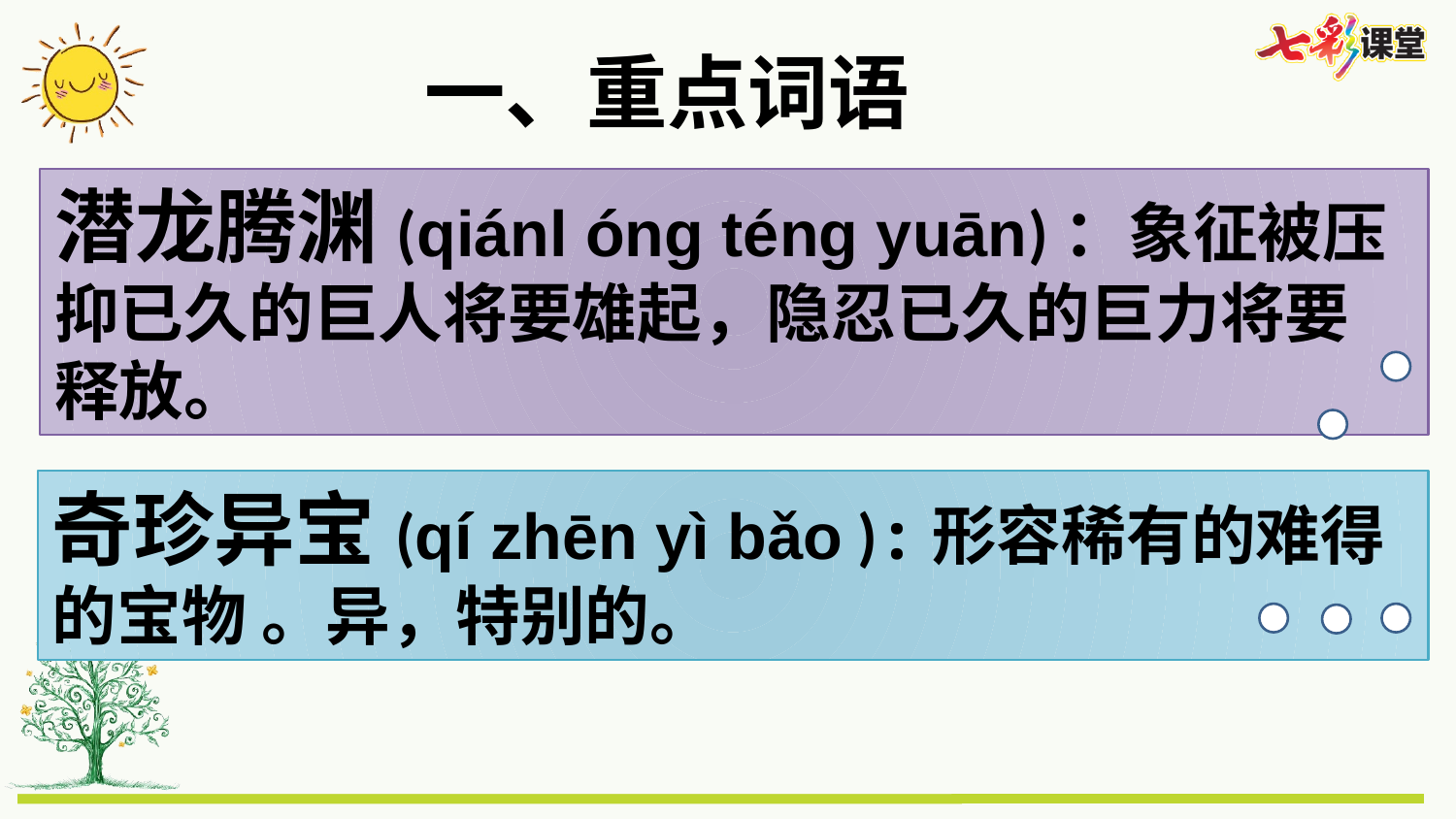

一、重点词语
潜龙腾渊(qiánl óng téng yuān)：象征被压
抑已久的巨人将要雄起，隐忍已久的巨力将要释放。

奇珍异宝(qí zhēn yì bǎo ):形容稀有的难得的宝物 。异，特别的。